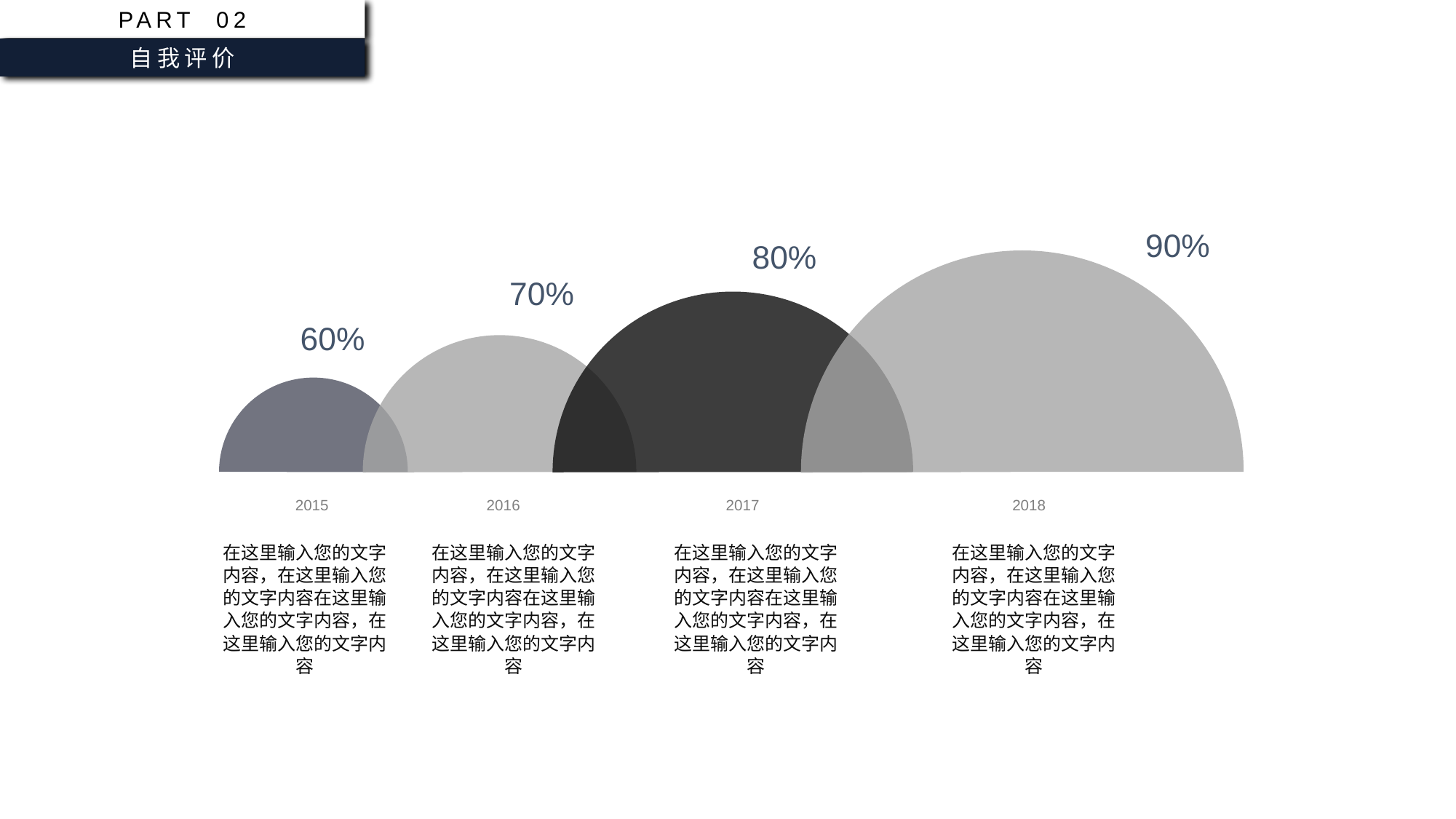

PART  02
自我评价
90%
80%

70%

60%

2015
2016
2017
2018
在这里输入您的文字内容，在这里输入您的文字内容在这里输入您的文字内容，在这里输入您的文字内容
在这里输入您的文字内容，在这里输入您的文字内容在这里输入您的文字内容，在这里输入您的文字内容
在这里输入您的文字内容，在这里输入您的文字内容在这里输入您的文字内容，在这里输入您的文字内容
在这里输入您的文字内容，在这里输入您的文字内容在这里输入您的文字内容，在这里输入您的文字内容